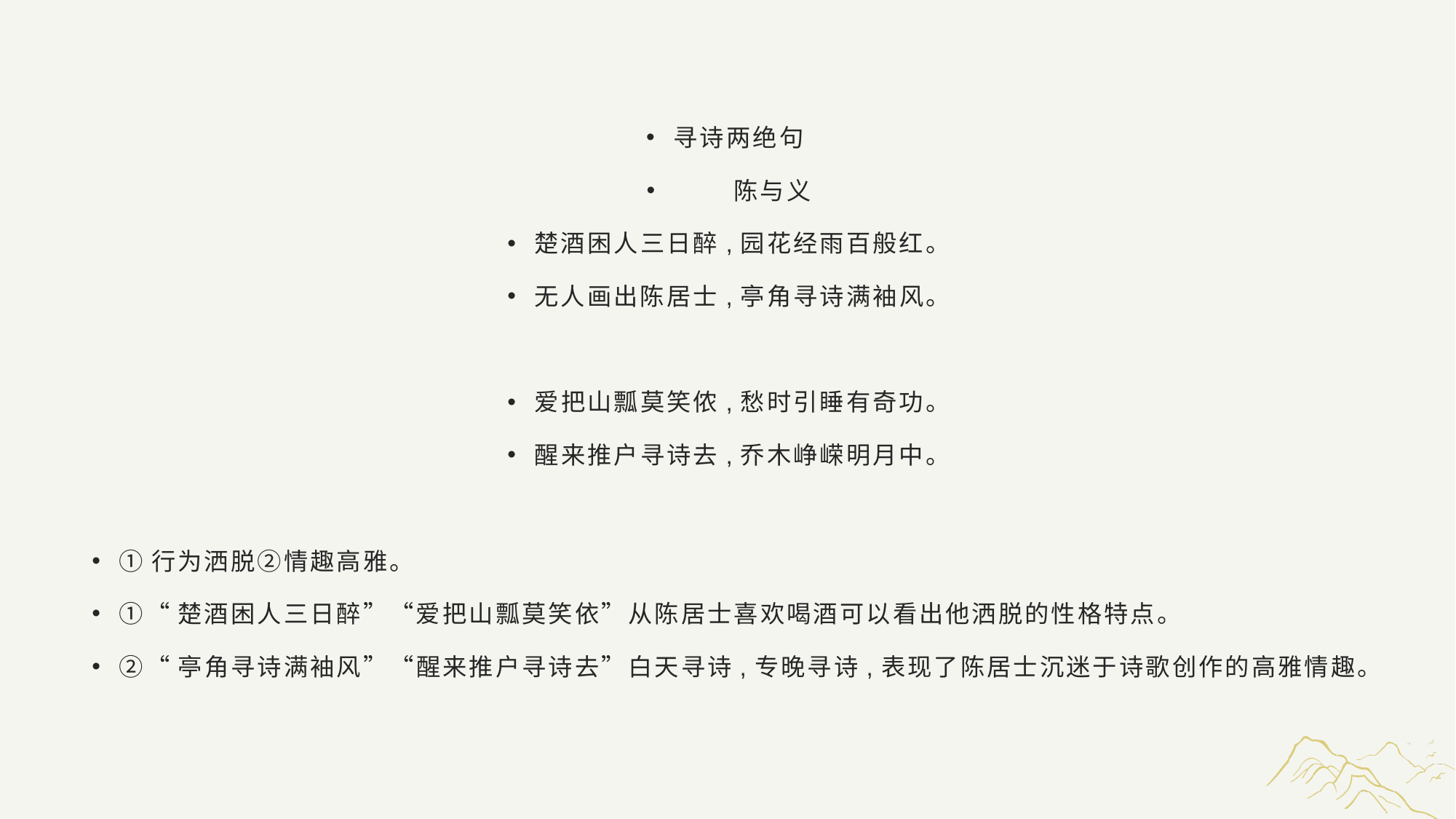

#
寻诗两绝句
       陈与义
楚酒困人三日醉,园花经雨百般红。
无人画出陈居士,亭角寻诗满袖风。

爱把山瓢莫笑侬,愁时引睡有奇功。
醒来推户寻诗去,乔木峥嵘明月中。

①行为洒脱②情趣高雅。
①“楚酒困人三日醉”“爱把山瓢莫笑依”从陈居士喜欢喝酒可以看出他洒脱的性格特点。
②“亭角寻诗满袖风”“醒来推户寻诗去”白天寻诗,专晚寻诗,表现了陈居士沉迷于诗歌创作的高雅情趣。